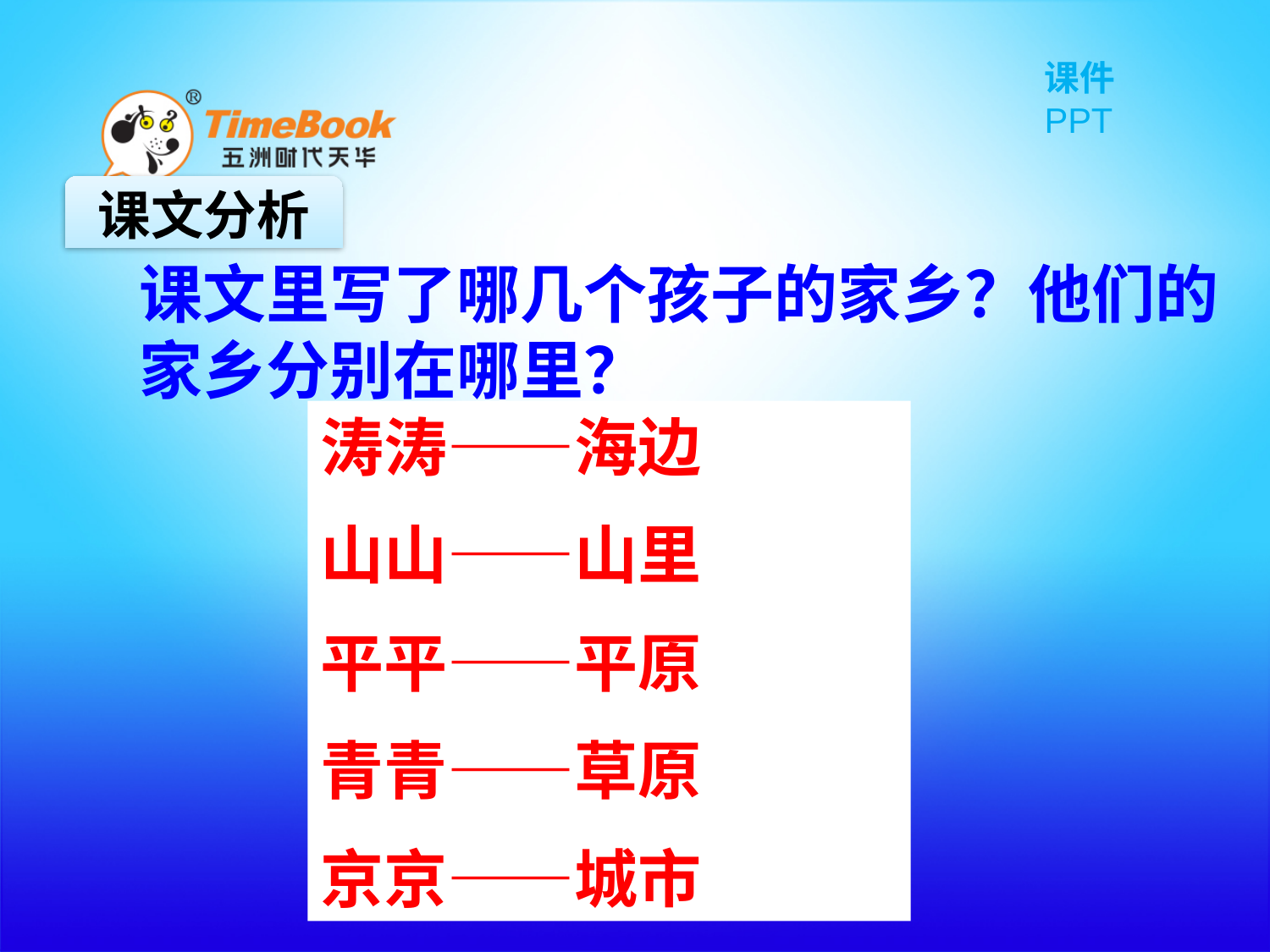

课文分析
课文里写了哪几个孩子的家乡？他们的家乡分别在哪里？
涛涛——海边
山山——山里
平平——平原
青青——草原
京京——城市